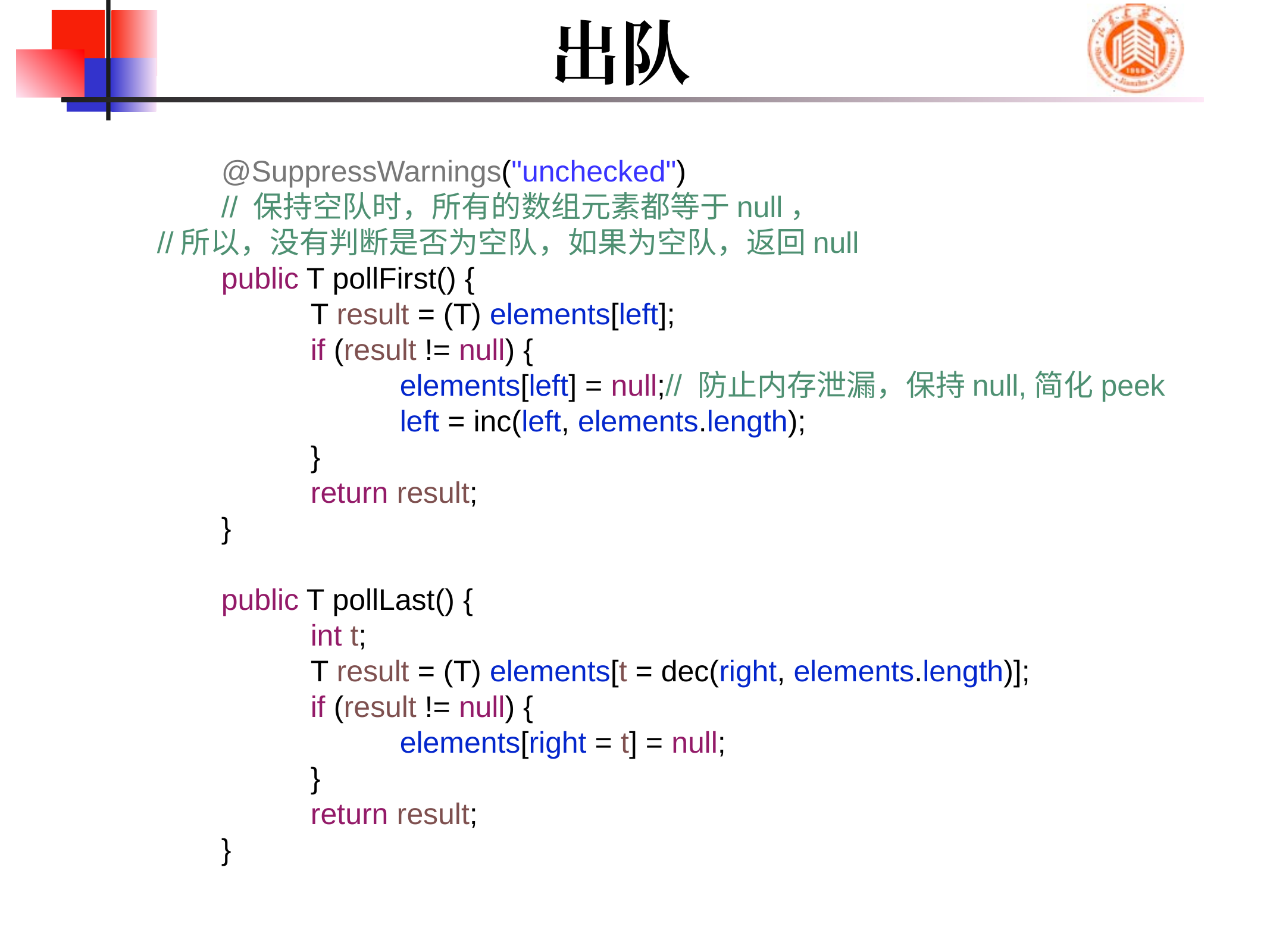

# 出队
	@SuppressWarnings("unchecked")
	// 保持空队时，所有的数组元素都等于null，
   //所以，没有判断是否为空队，如果为空队，返回null
	public T pollFirst() {
		T result = (T) elements[left];
		if (result != null) {
			elements[left] = null;// 防止内存泄漏，保持null,简化peek
			left = inc(left, elements.length);
		}
		return result;
	}

	public T pollLast() {
		int t;
		T result = (T) elements[t = dec(right, elements.length)];
		if (result != null) {
			elements[right = t] = null;
		}
		return result;
	}